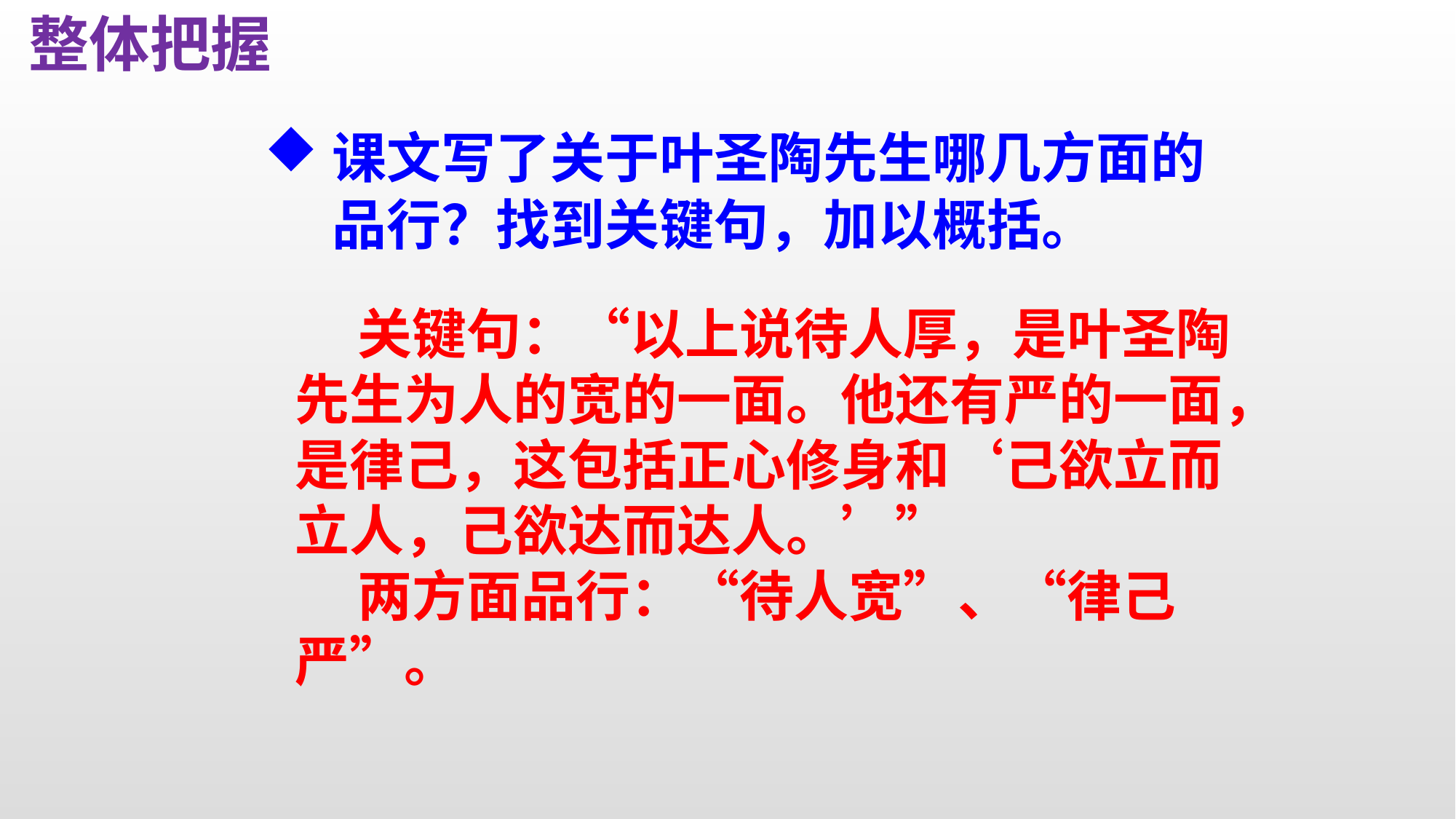

整体把握
课文写了关于叶圣陶先生哪几方面的品行？找到关键句，加以概括。
    关键句：“以上说待人厚，是叶圣陶先生为人的宽的一面。他还有严的一面，是律己，这包括正心修身和‘己欲立而立人，己欲达而达人。’”
    两方面品行：“待人宽”、“律己严”。